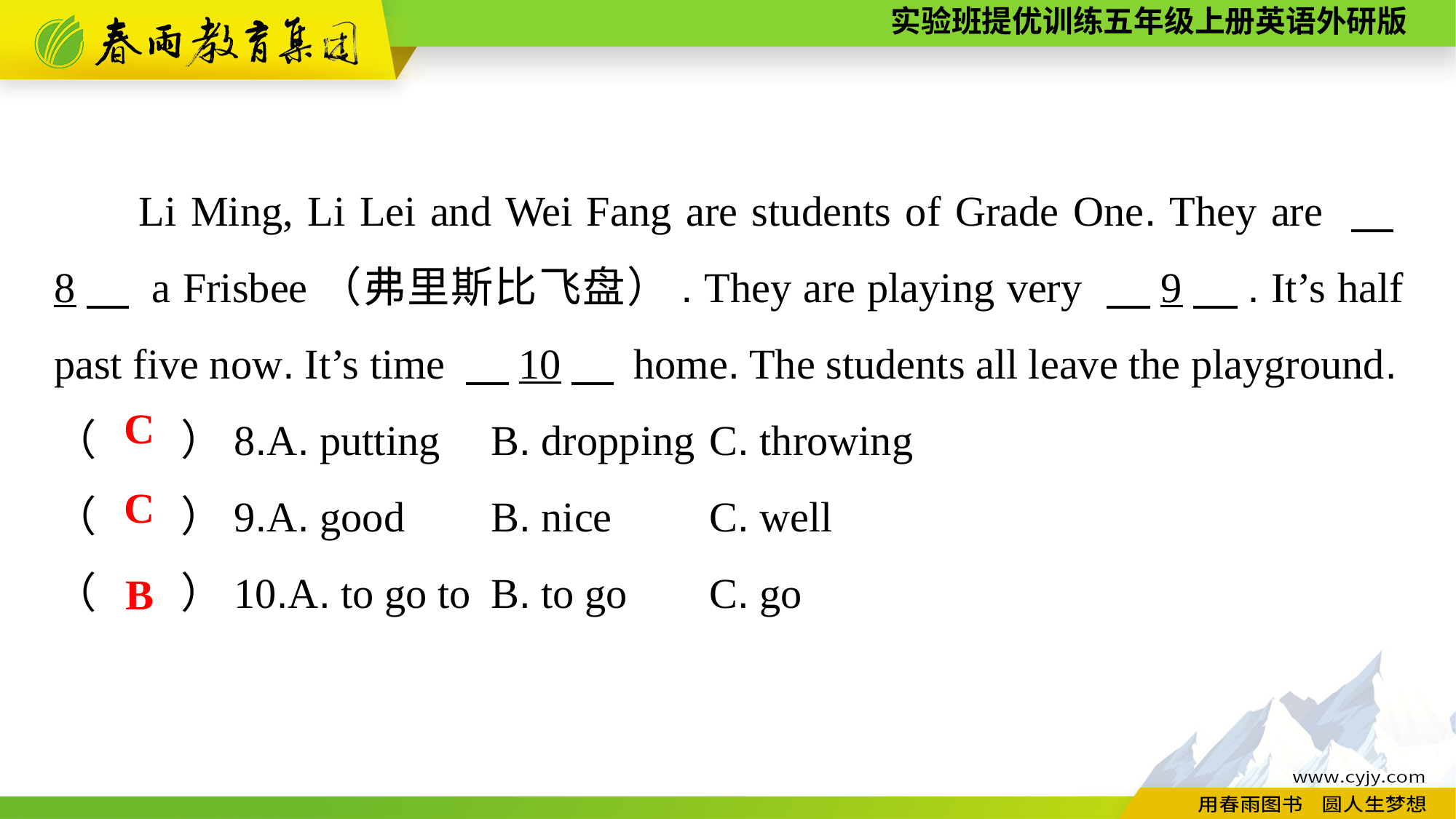

Li Ming, Li Lei and Wei Fang are students of Grade One. They are 　8　 a Frisbee（弗里斯比飞盘）. They are playing very 　9　. It’s half past five now. It’s time 　10　 home. The students all leave the playground.
（　　）8.A. putting	B. dropping	C. throwing
（　　）9.A. good	B. nice	C. well
（　　）10.A. to go to	B. to go	C. go
C
C
B